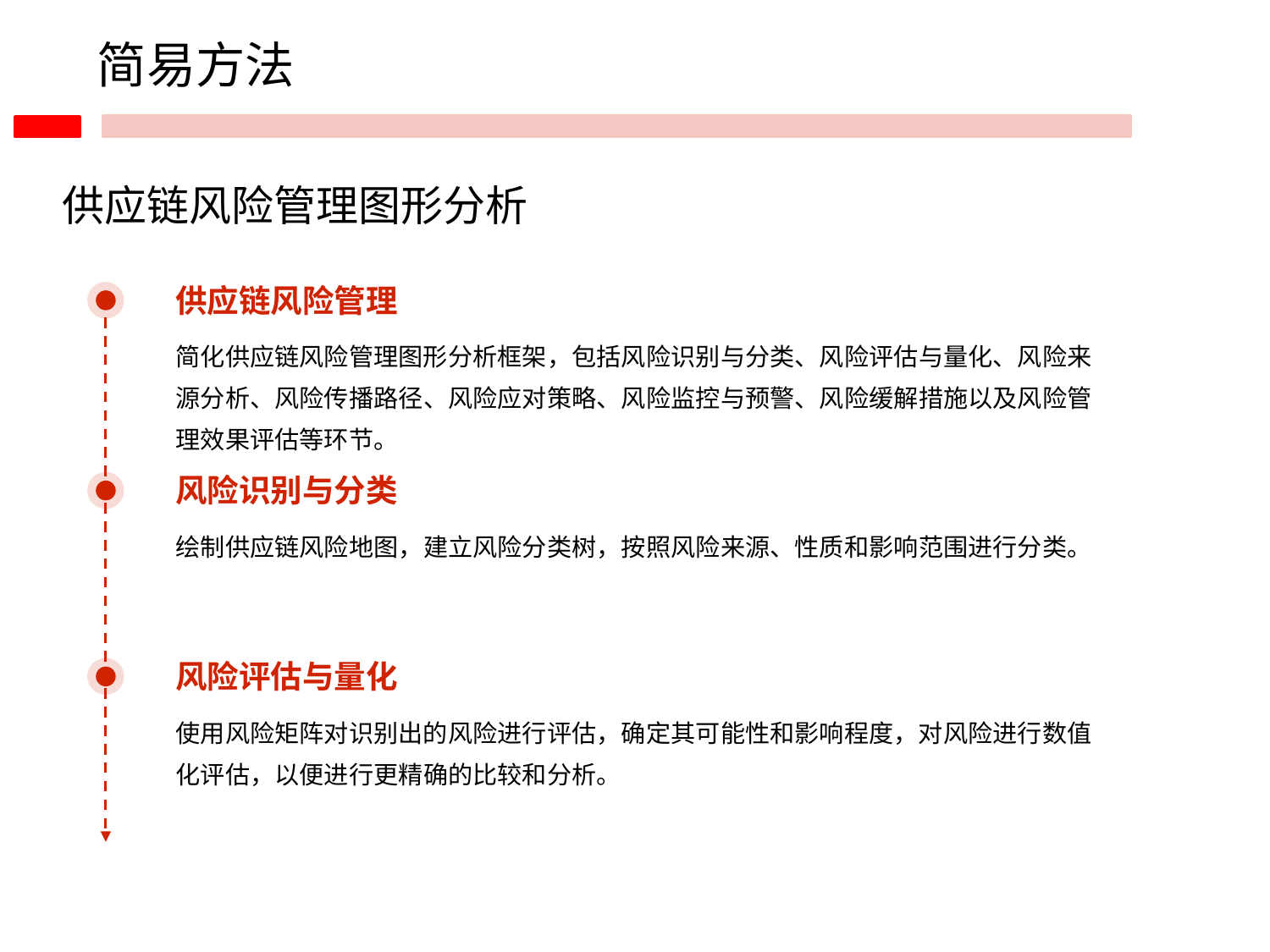

简易方法
供应链风险管理图形分析
供应链风险管理

简化供应链风险管理图形分析框架，包括风险识别与分类、风险评估与量化、风险来源分析、风险传播路径、风险应对策略、风险监控与预警、风险缓解措施以及风险管理效果评估等环节。
风险识别与分类

绘制供应链风险地图，建立风险分类树，按照风险来源、性质和影响范围进行分类。
风险评估与量化

使用风险矩阵对识别出的风险进行评估，确定其可能性和影响程度，对风险进行数值化评估，以便进行更精确的比较和分析。